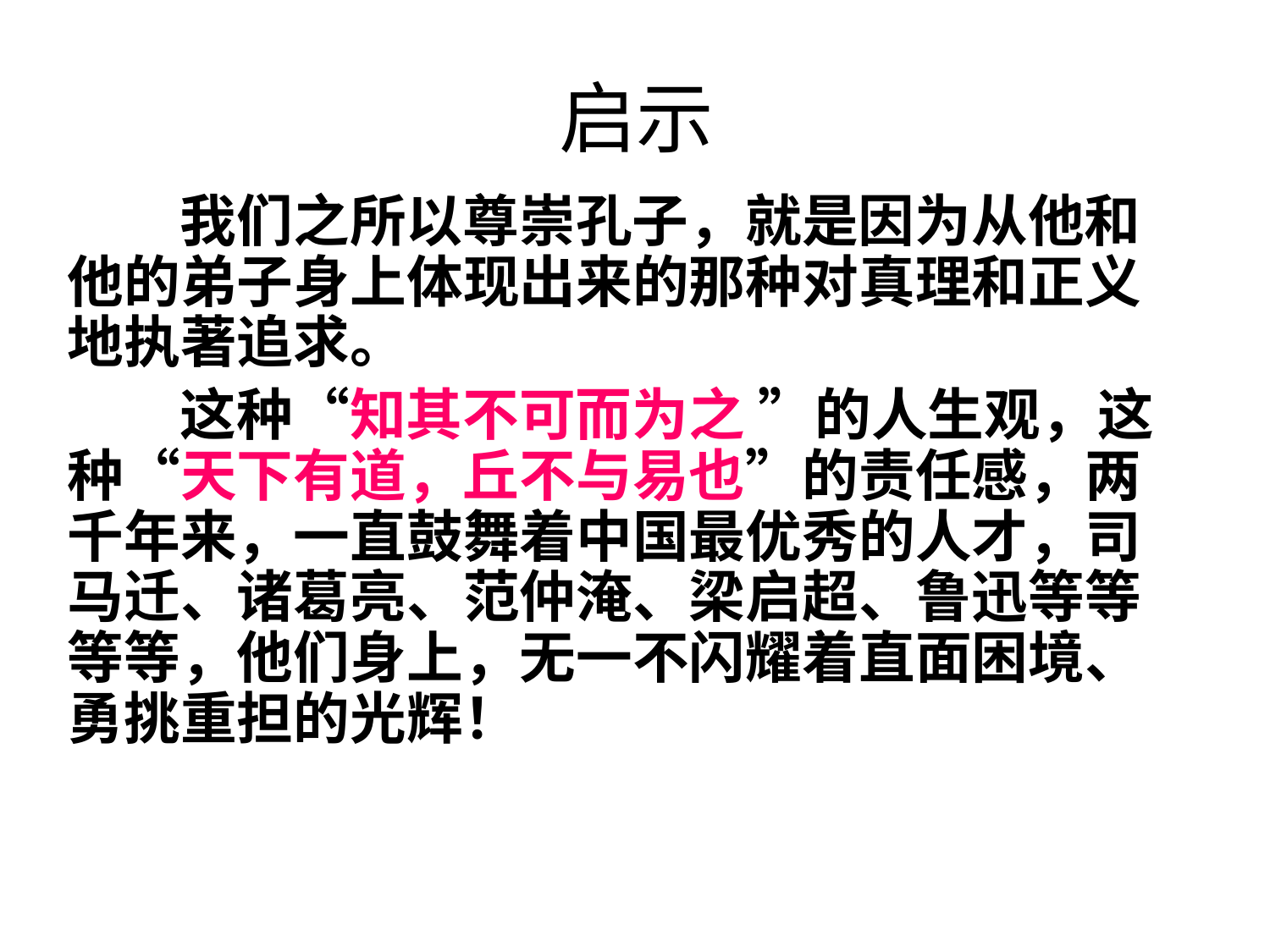

# 启示
我们之所以尊崇孔子，就是因为从他和他的弟子身上体现出来的那种对真理和正义地执著追求。
这种“知其不可而为之 ”的人生观，这种“天下有道，丘不与易也”的责任感，两千年来，一直鼓舞着中国最优秀的人才，司马迁、诸葛亮、范仲淹、梁启超、鲁迅等等等等，他们身上，无一不闪耀着直面困境、勇挑重担的光辉！